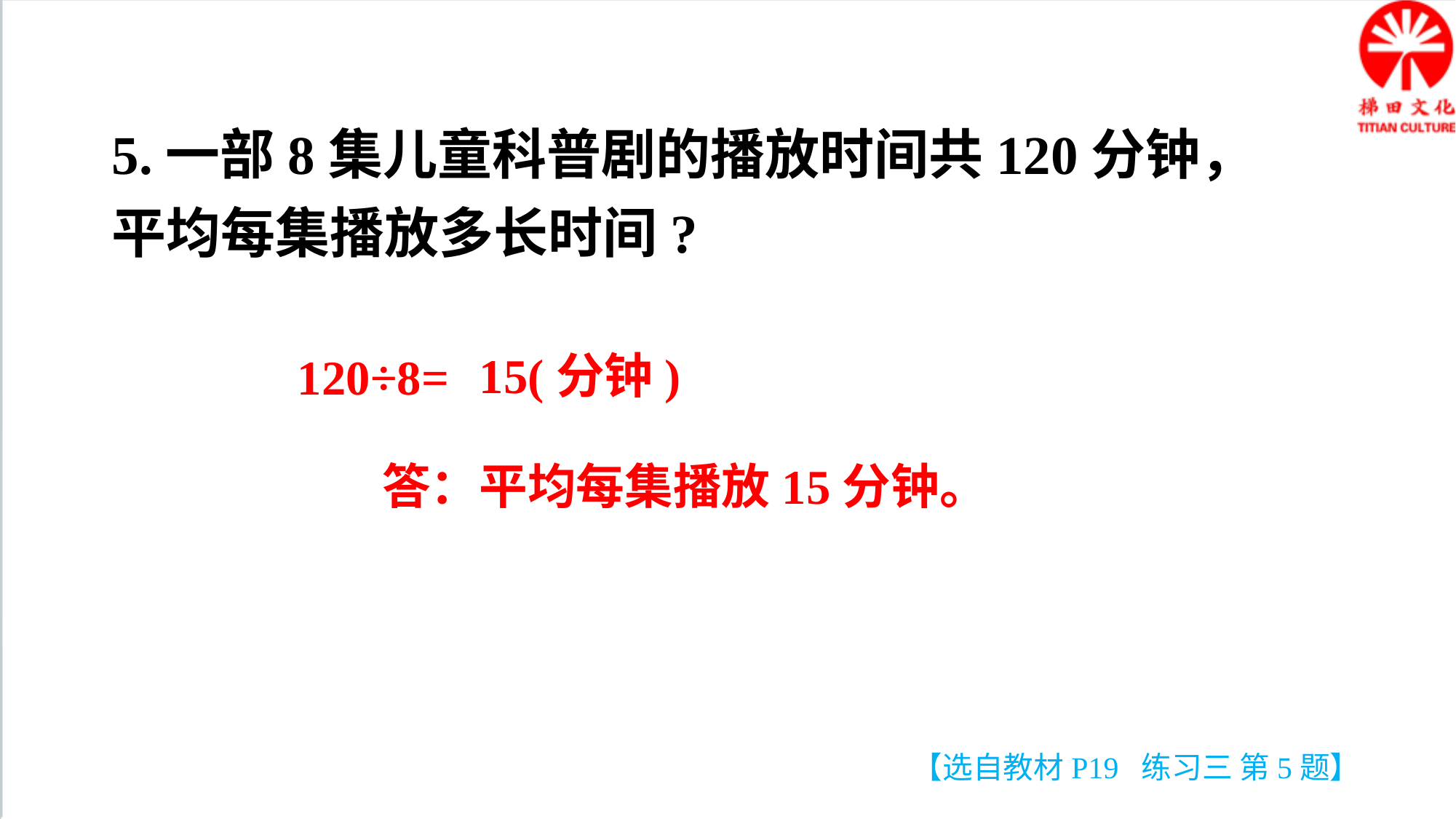

5.一部8集儿童科普剧的播放时间共120分钟，平均每集播放多长时间?
15(分钟)
120÷8=
答：平均每集播放15分钟。
【选自教材P19  练习三 第5题】